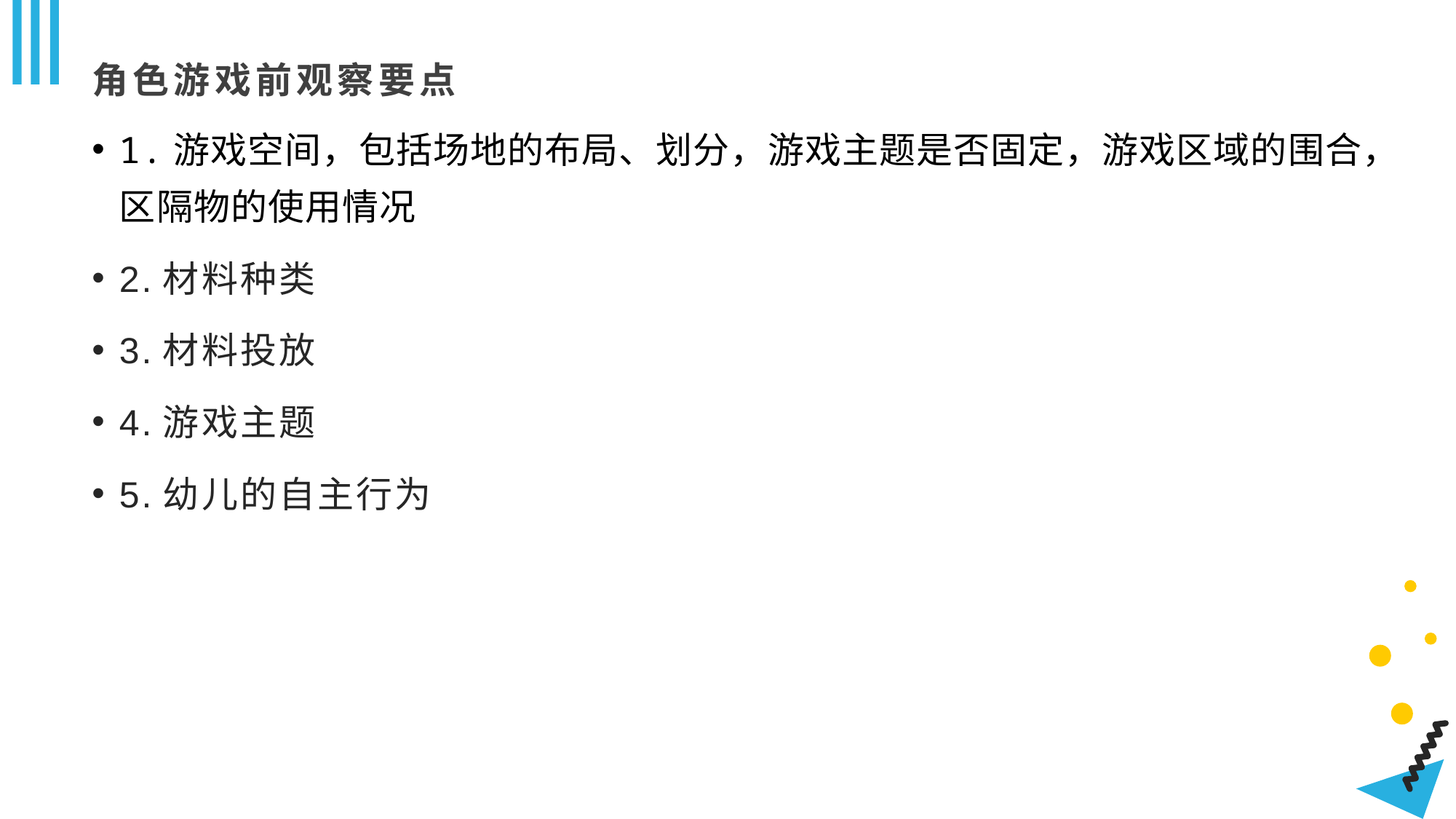

# 角色游戏前观察要点
1.游戏空间，包括场地的布局、划分，游戏主题是否固定，游戏区域的围合，区隔物的使用情况
2.材料种类
3.材料投放
4.游戏主题
5.幼儿的自主行为